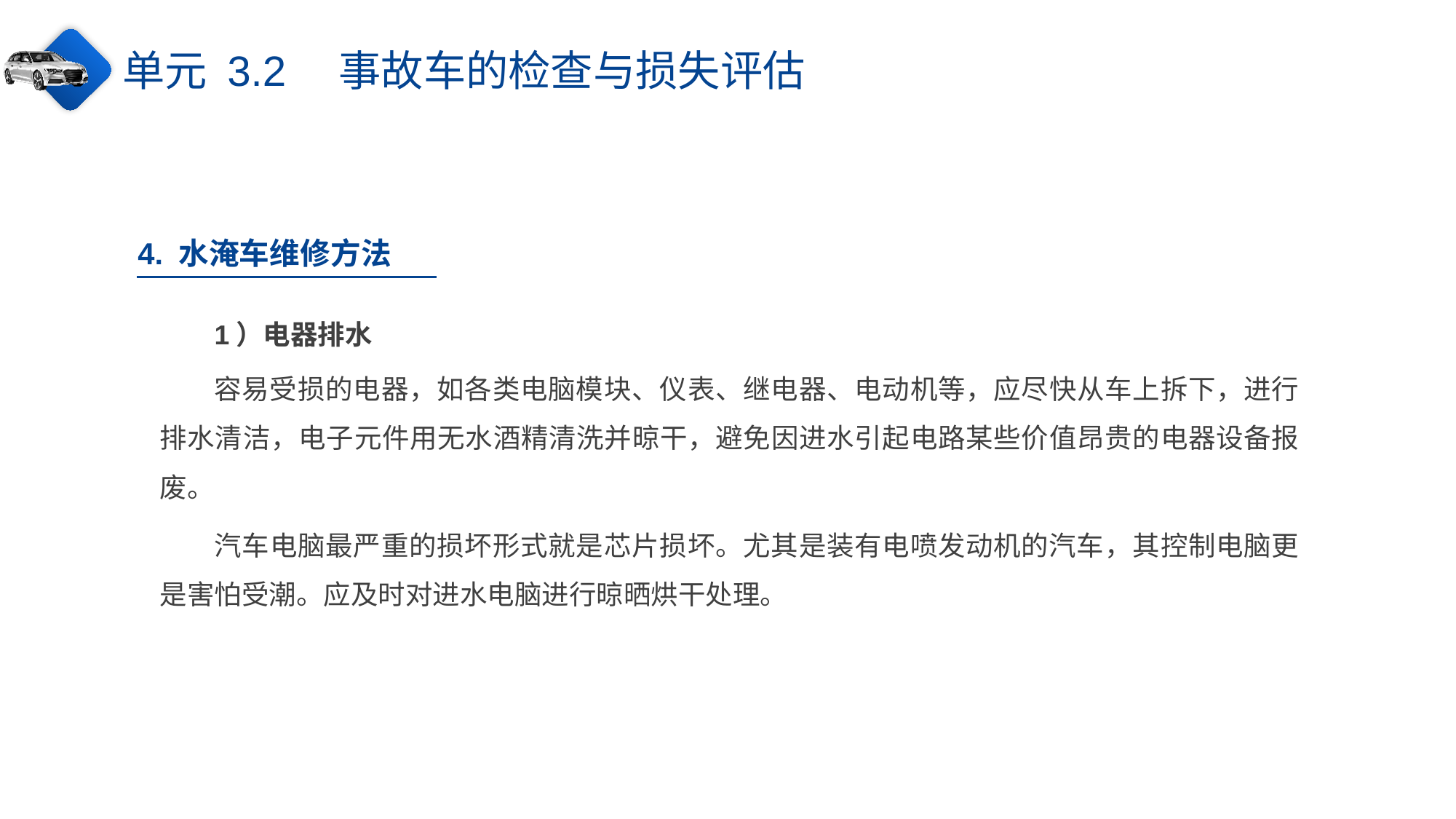

单元 3.2　事故车的检查与损失评估
4. 水淹车维修方法
1）电器排水
容易受损的电器，如各类电脑模块、仪表、继电器、电动机等，应尽快从车上拆下，进行排水清洁，电子元件用无水酒精清洗并晾干，避免因进水引起电路某些价值昂贵的电器设备报废。
汽车电脑最严重的损坏形式就是芯片损坏。尤其是装有电喷发动机的汽车，其控制电脑更是害怕受潮。应及时对进水电脑进行晾晒烘干处理。